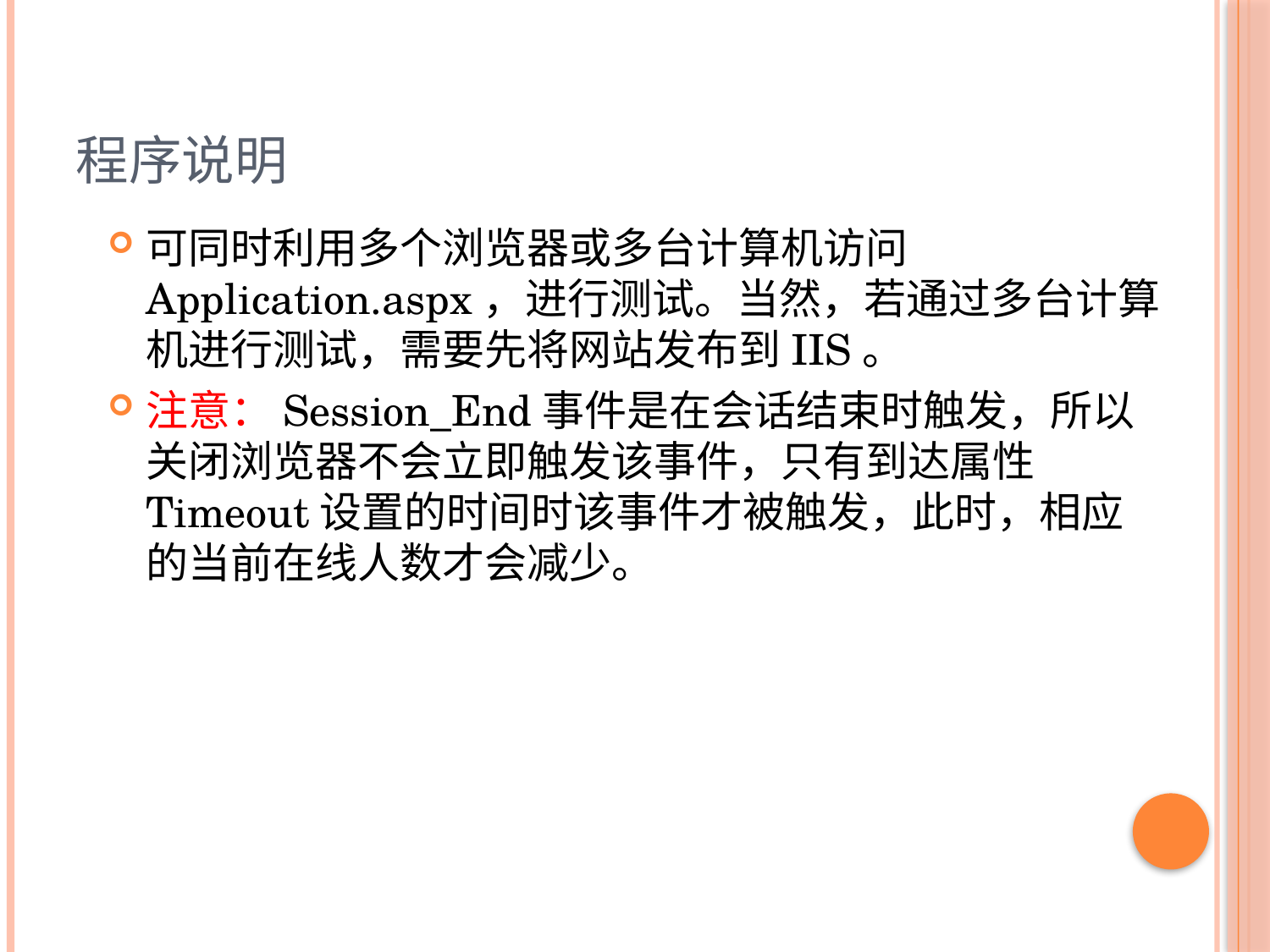

# 程序说明
可同时利用多个浏览器或多台计算机访问Application.aspx，进行测试。当然，若通过多台计算机进行测试，需要先将网站发布到IIS。
注意：Session_End事件是在会话结束时触发，所以关闭浏览器不会立即触发该事件，只有到达属性Timeout设置的时间时该事件才被触发，此时，相应的当前在线人数才会减少。
37